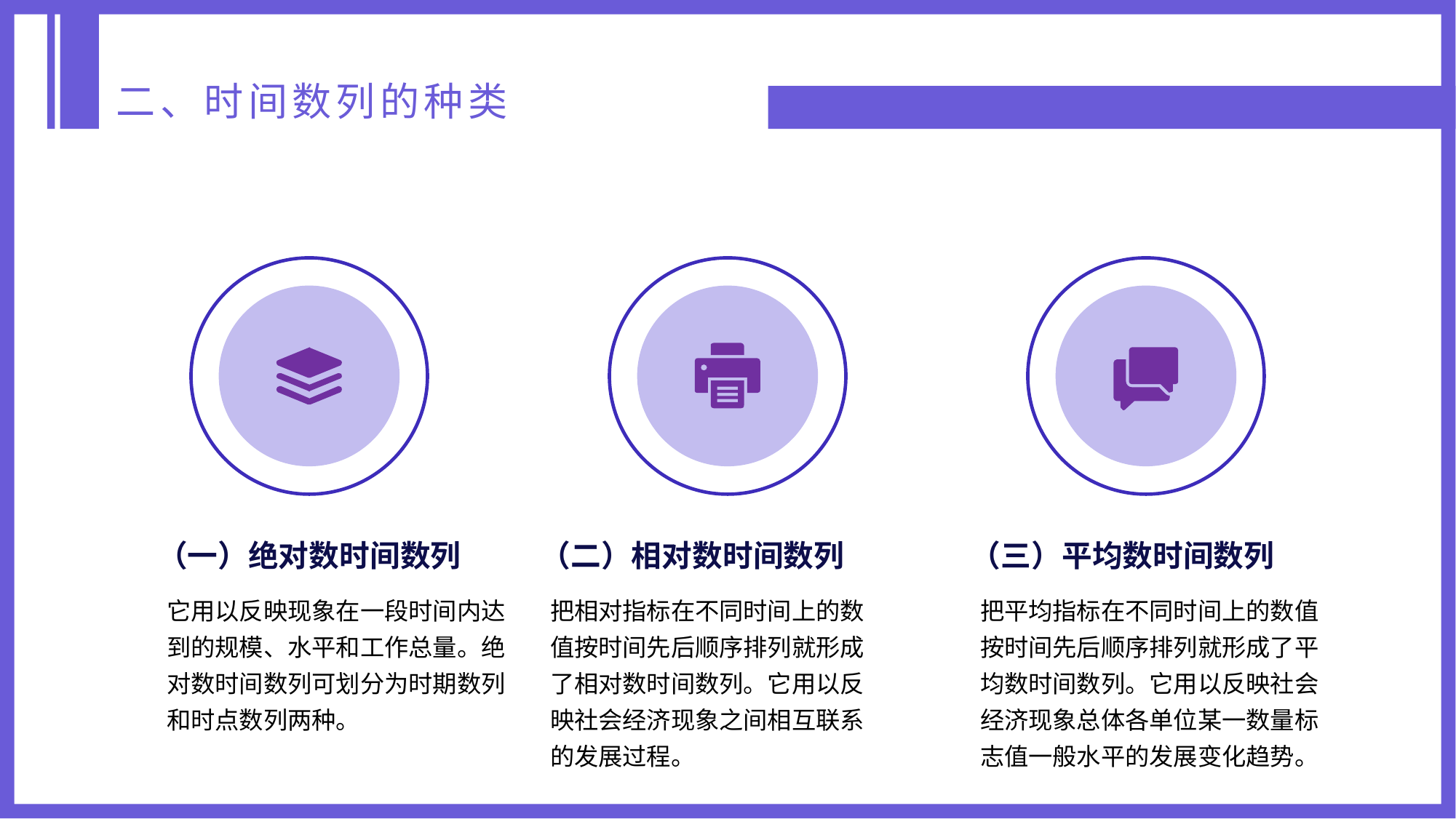

二、时间数列的种类

（一）绝对数时间数列
它用以反映现象在一段时间内达到的规模、水平和工作总量。绝对数时间数列可划分为时期数列和时点数列两种。
（二）相对数时间数列
把相对指标在不同时间上的数值按时间先后顺序排列就形成了相对数时间数列。它用以反映社会经济现象之间相互联系的发展过程。
（三）平均数时间数列
把平均指标在不同时间上的数值按时间先后顺序排列就形成了平均数时间数列。它用以反映社会经济现象总体各单位某一数量标志值一般水平的发展变化趋势。